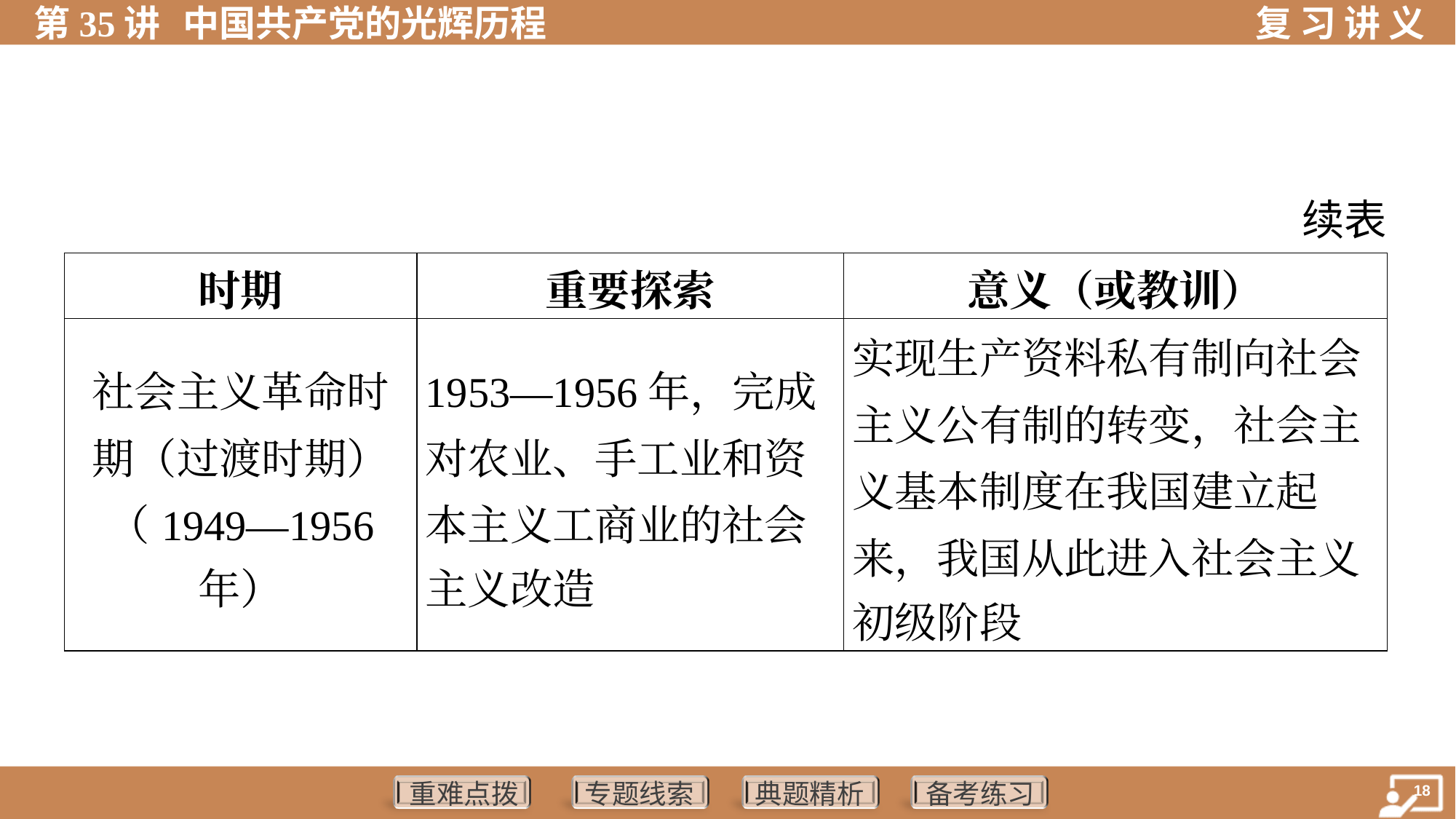

续表
| 时期 | 重要探索 | 意义（或教训） |
| --- | --- | --- |
| 社会主义革命时 期（过渡时期） （1949—1956 年） | 1953—1956年，完成 对农业、手工业和资 本主义工商业的社会 主义改造 | 实现生产资料私有制向社会 主义公有制的转变，社会主 义基本制度在我国建立起 来，我国从此进入社会主义 初级阶段 |